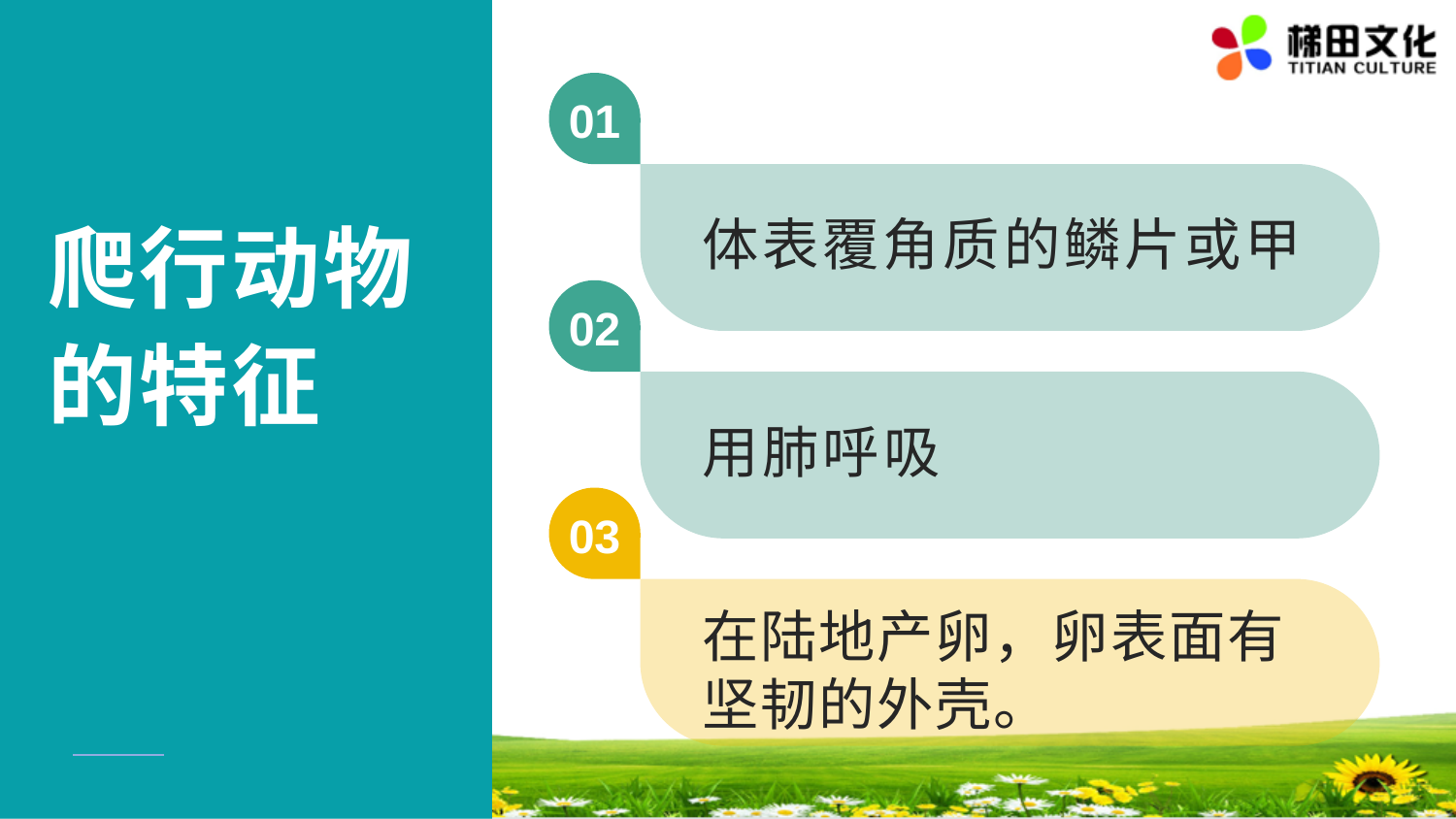

01

体表覆角质的鳞片或甲
爬行动物的特征

02

用肺呼吸

03

在陆地产卵，卵表面有坚韧的外壳。